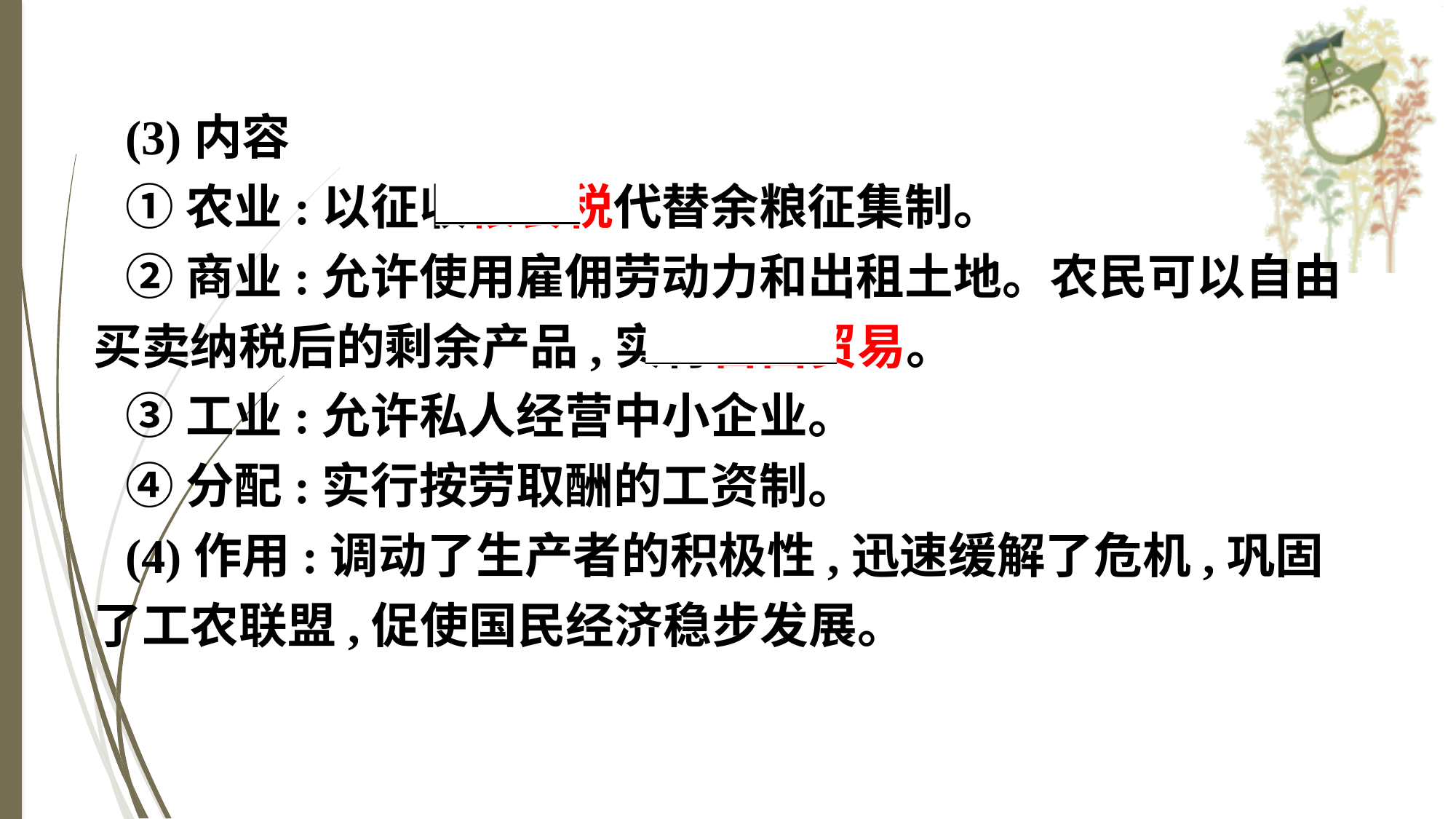

(3)内容
①农业:以征收粮食税代替余粮征集制。
②商业:允许使用雇佣劳动力和出租土地。农民可以自由买卖纳税后的剩余产品,实行自由贸易。
③工业:允许私人经营中小企业。
④分配:实行按劳取酬的工资制。
(4)作用:调动了生产者的积极性,迅速缓解了危机,巩固了工农联盟,促使国民经济稳步发展。